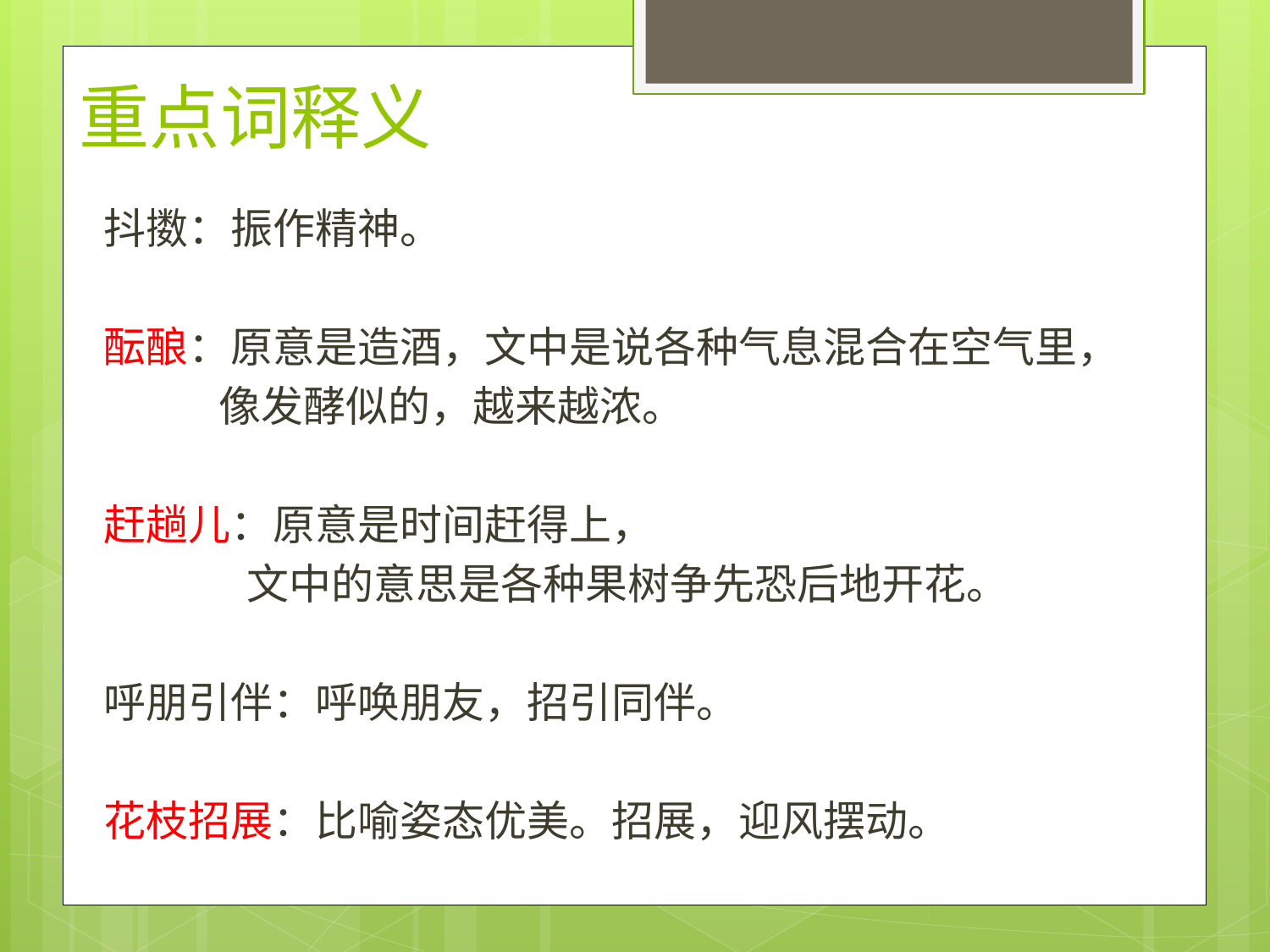

# 重点词释义
抖擞：振作精神。

酝酿：原意是造酒，文中是说各种气息混合在空气里，
           像发酵似的，越来越浓。

赶趟儿：原意是时间赶得上，
              文中的意思是各种果树争先恐后地开花。

呼朋引伴：呼唤朋友，招引同伴。

花枝招展：比喻姿态优美。招展，迎风摆动。